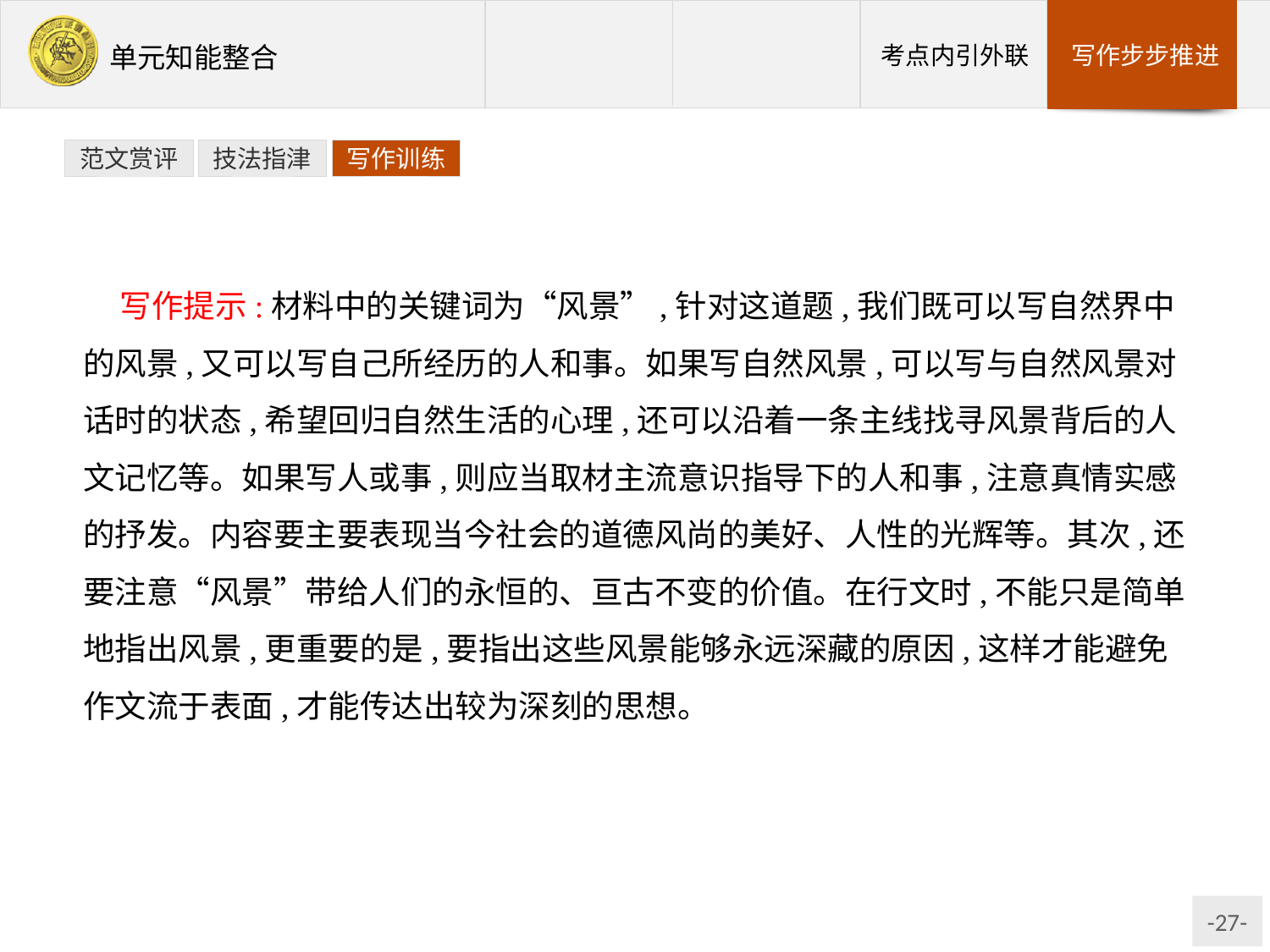

范文赏评
技法指津
写作训练
写作提示:材料中的关键词为“风景”,针对这道题,我们既可以写自然界中的风景,又可以写自己所经历的人和事。如果写自然风景,可以写与自然风景对话时的状态,希望回归自然生活的心理,还可以沿着一条主线找寻风景背后的人文记忆等。如果写人或事,则应当取材主流意识指导下的人和事,注意真情实感的抒发。内容要主要表现当今社会的道德风尚的美好、人性的光辉等。其次,还要注意“风景”带给人们的永恒的、亘古不变的价值。在行文时,不能只是简单地指出风景,更重要的是,要指出这些风景能够永远深藏的原因,这样才能避免作文流于表面,才能传达出较为深刻的思想。